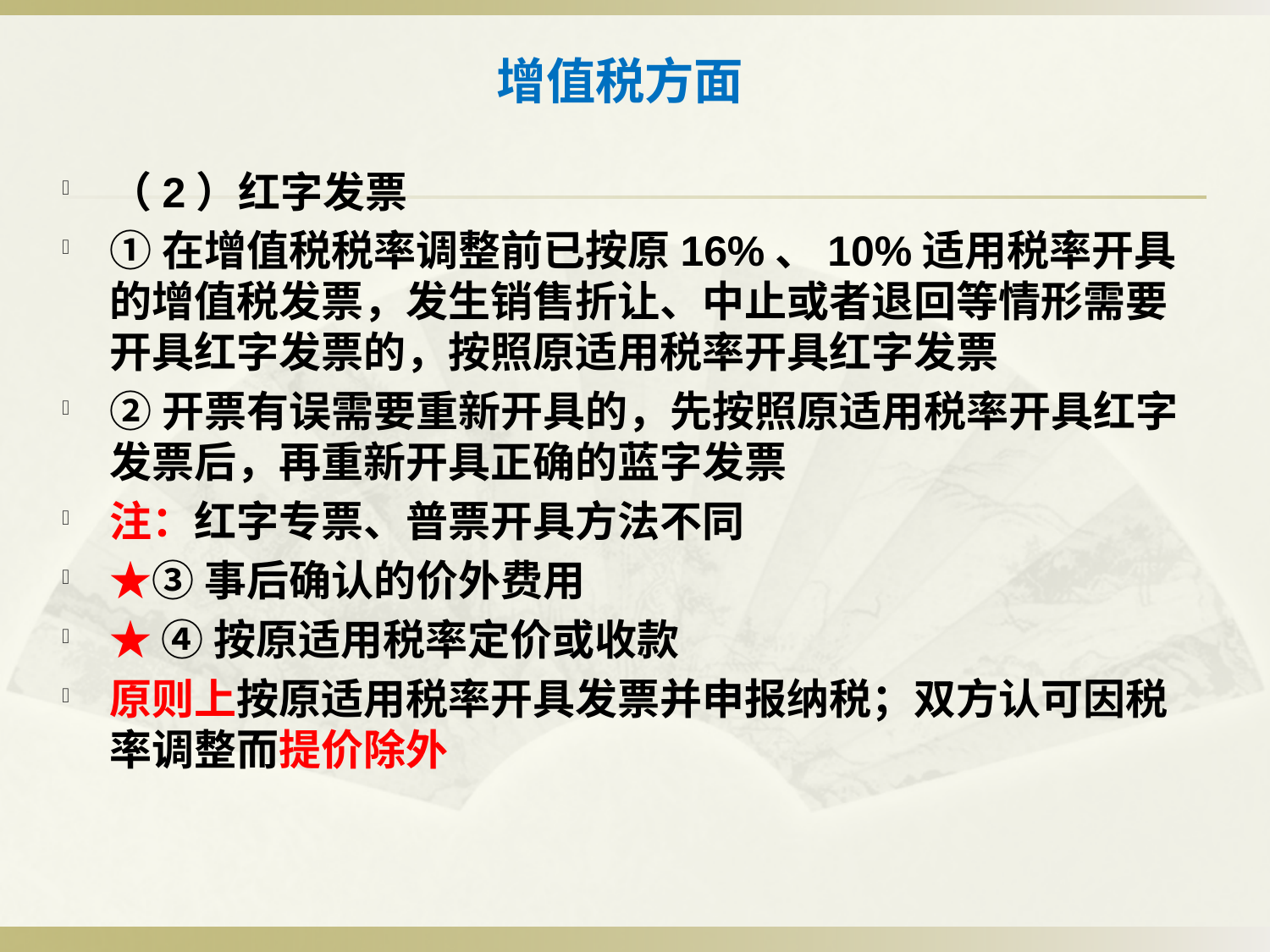

# 增值税方面
（2）红字发票
①在增值税税率调整前已按原16%、10%适用税率开具的增值税发票，发生销售折让、中止或者退回等情形需要开具红字发票的，按照原适用税率开具红字发票
②开票有误需要重新开具的，先按照原适用税率开具红字发票后，再重新开具正确的蓝字发票
注：红字专票、普票开具方法不同
★③事后确认的价外费用
★ ④按原适用税率定价或收款
原则上按原适用税率开具发票并申报纳税；双方认可因税率调整而提价除外